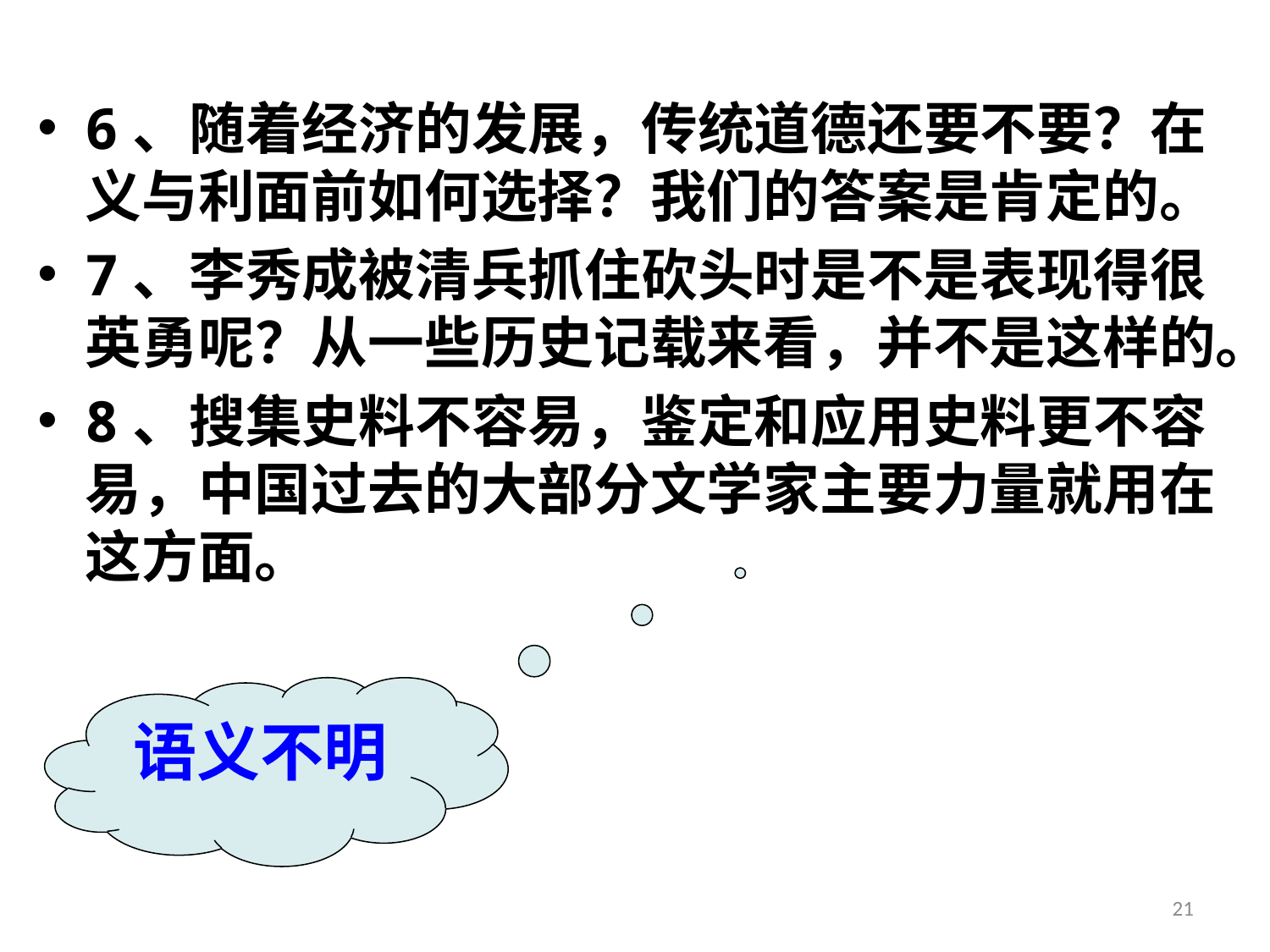

6、随着经济的发展，传统道德还要不要？在义与利面前如何选择？我们的答案是肯定的。
7、李秀成被清兵抓住砍头时是不是表现得很英勇呢？从一些历史记载来看，并不是这样的。
8、搜集史料不容易，鉴定和应用史料更不容易，中国过去的大部分文学家主要力量就用在这方面。
语义不明
21